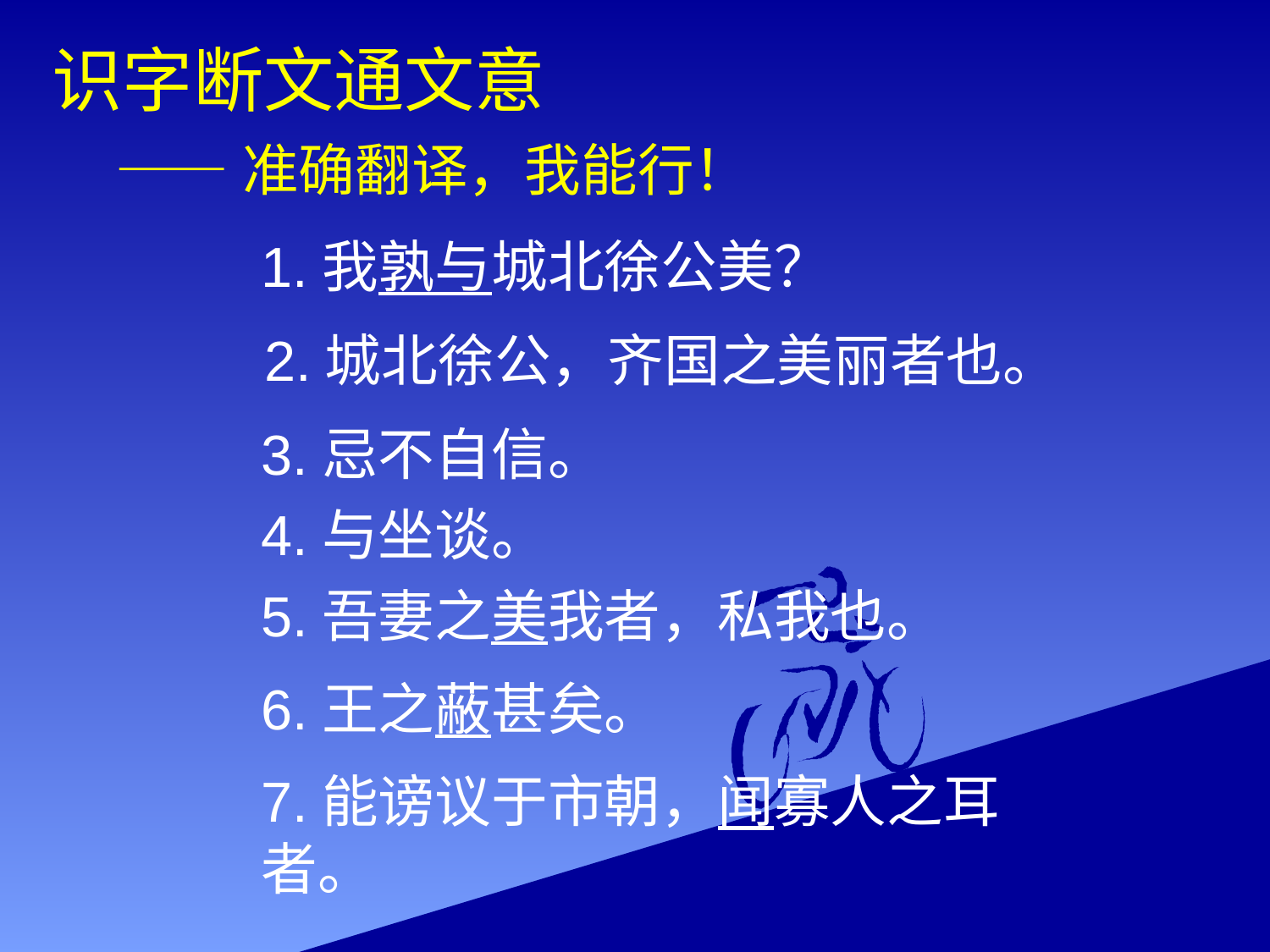

识字断文通文意
    ——准确翻译，我能行！
1.我孰与城北徐公美？
2.城北徐公，齐国之美丽者也。
3.忌不自信。
4.与坐谈。
5.吾妻之美我者，私我也。
6.王之蔽甚矣。
7.能谤议于市朝，闻寡人之耳者。